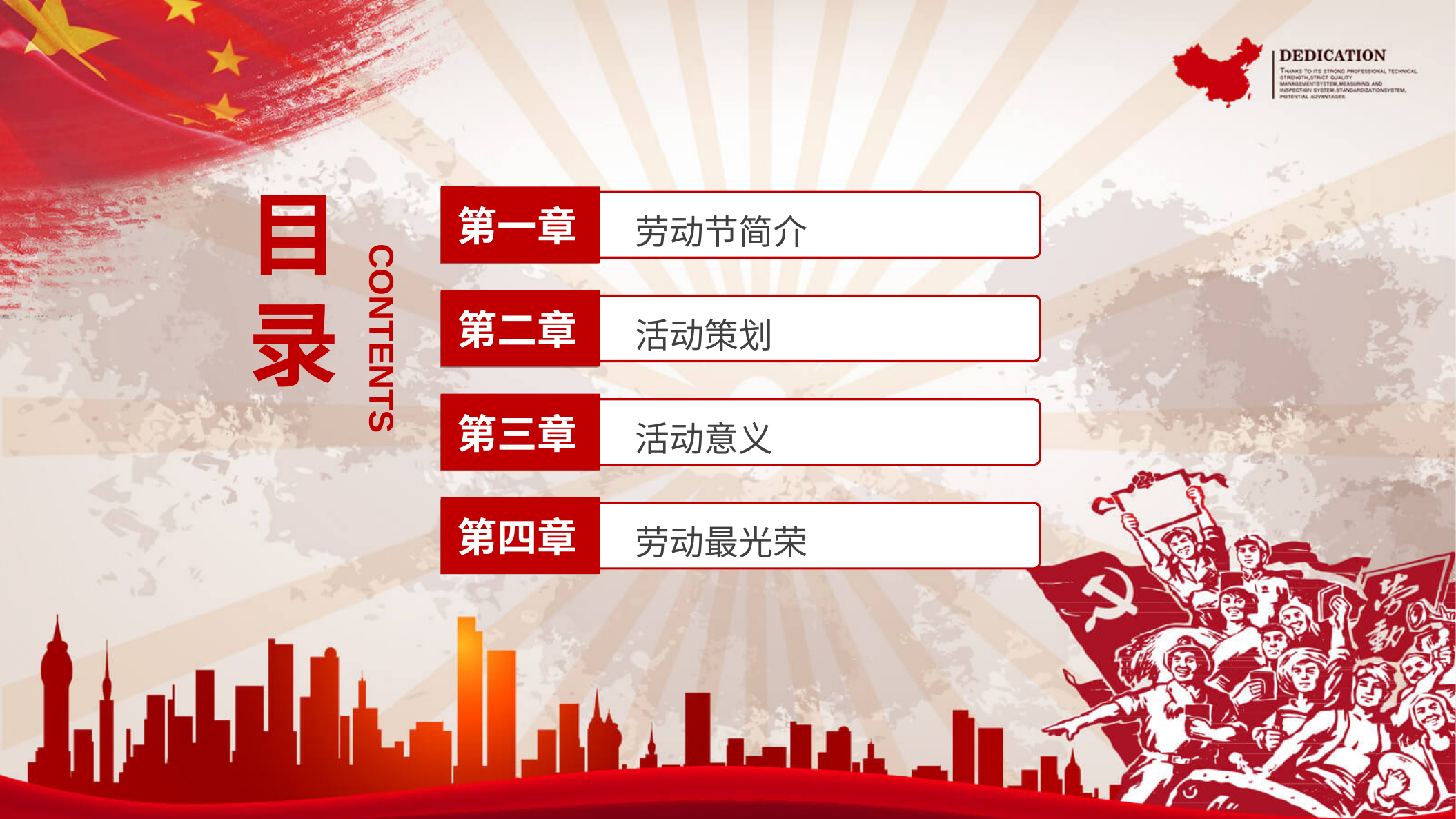

目
录
CONTENTS

劳动节简介
第一章

活动策划
第二章

活动意义
第三章

劳动最光荣
第四章